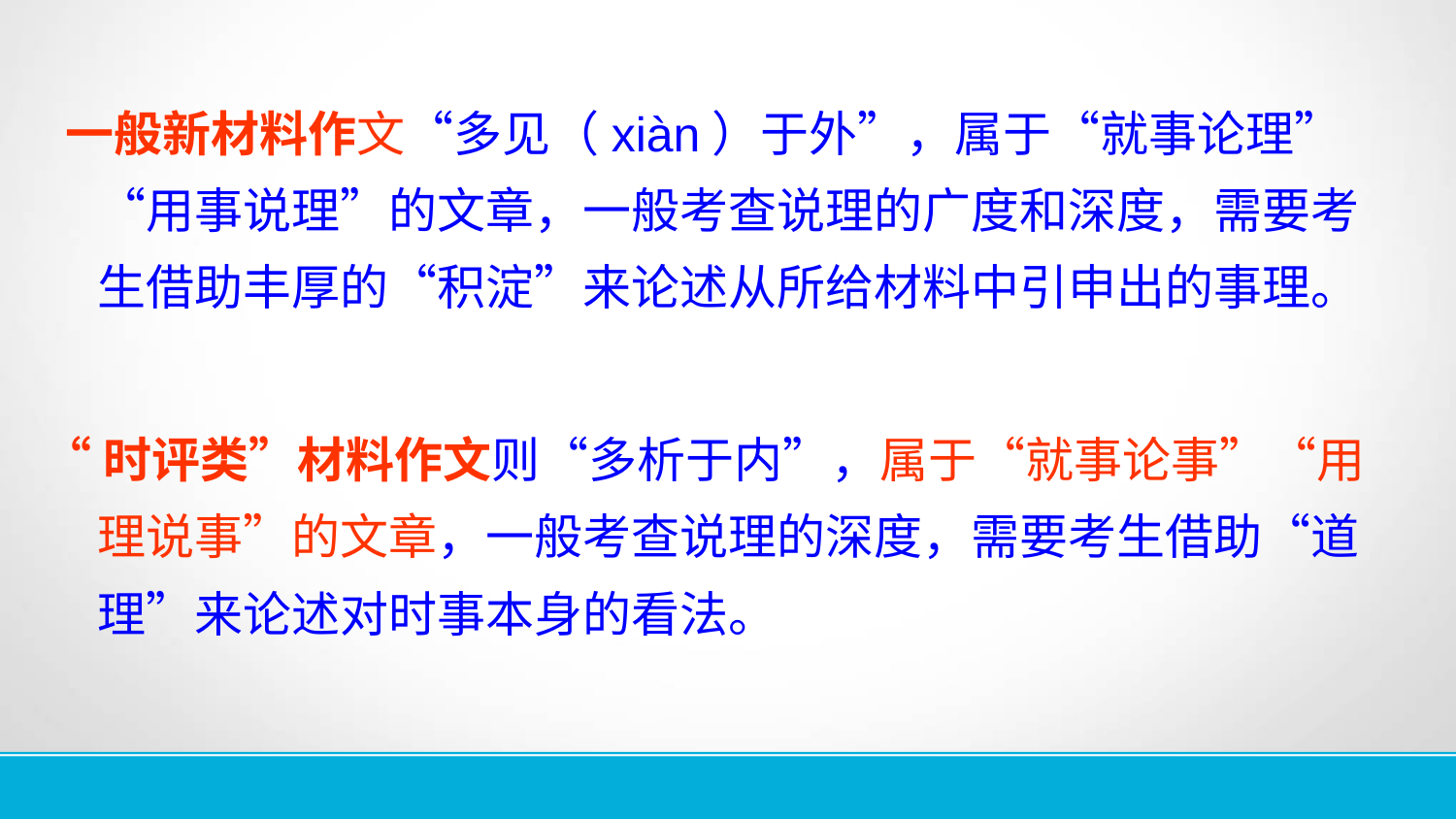

一般新材料作文“多见（xiàn）于外”，属于“就事论理”“用事说理”的文章，一般考查说理的广度和深度，需要考生借助丰厚的“积淀”来论述从所给材料中引申出的事理。

“时评类”材料作文则“多析于内”，属于“就事论事”“用理说事”的文章，一般考查说理的深度，需要考生借助“道理”来论述对时事本身的看法。